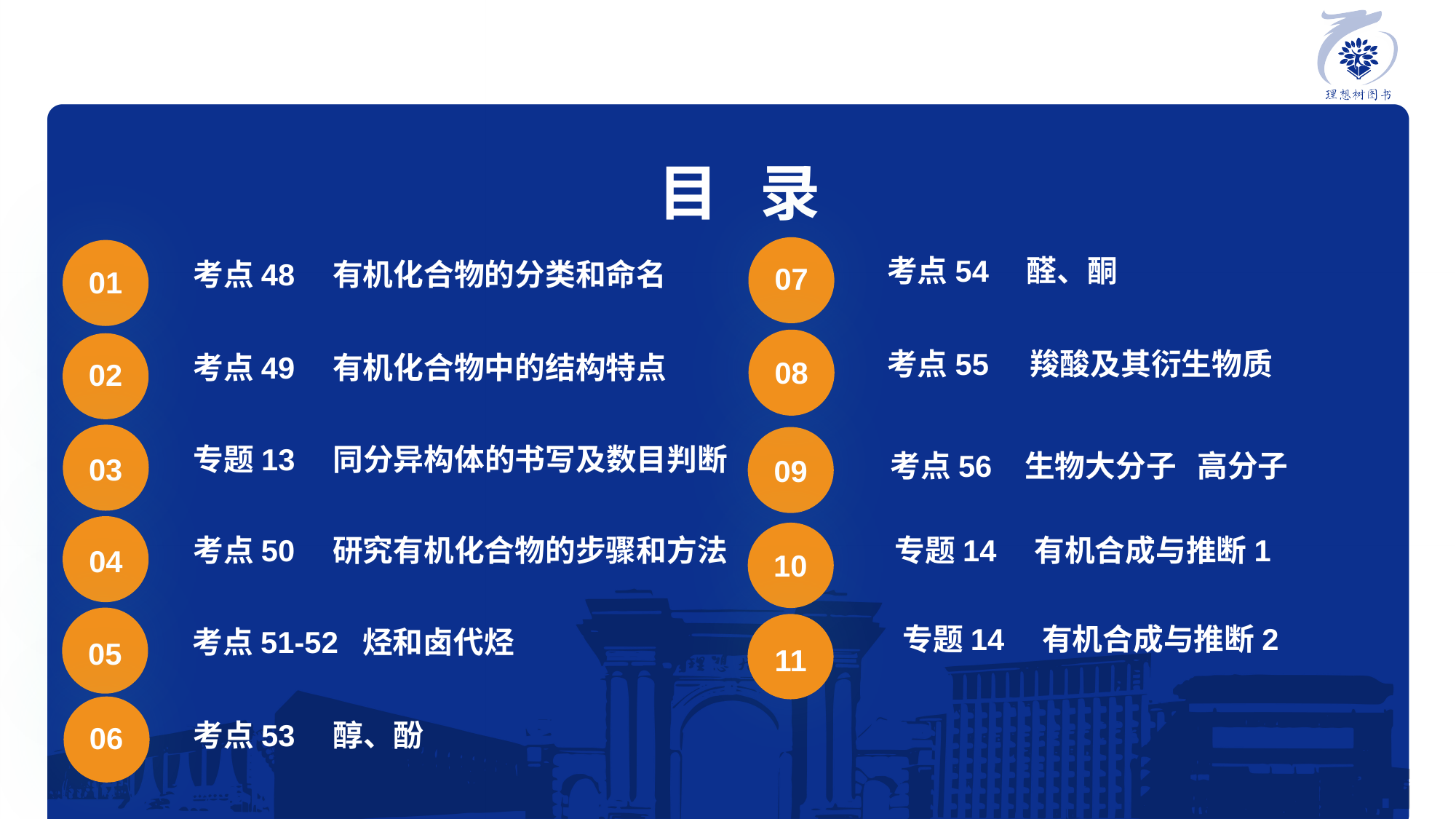

目   录

考点54　醛、酮
07

考点55    羧酸及其衍生物质
08

考点53　醇、酚
06

考点48　有机化合物的分类和命名
01

考点49　有机化合物中的结构特点
02

专题13　同分异构体的书写及数目判断
03

考点56   生物大分子   高分子
09

考点50　研究有机化合物的步骤和方法
04

专题14　有机合成与推断1
10

考点51-52  烃和卤代烃
05

专题14　有机合成与推断2
11